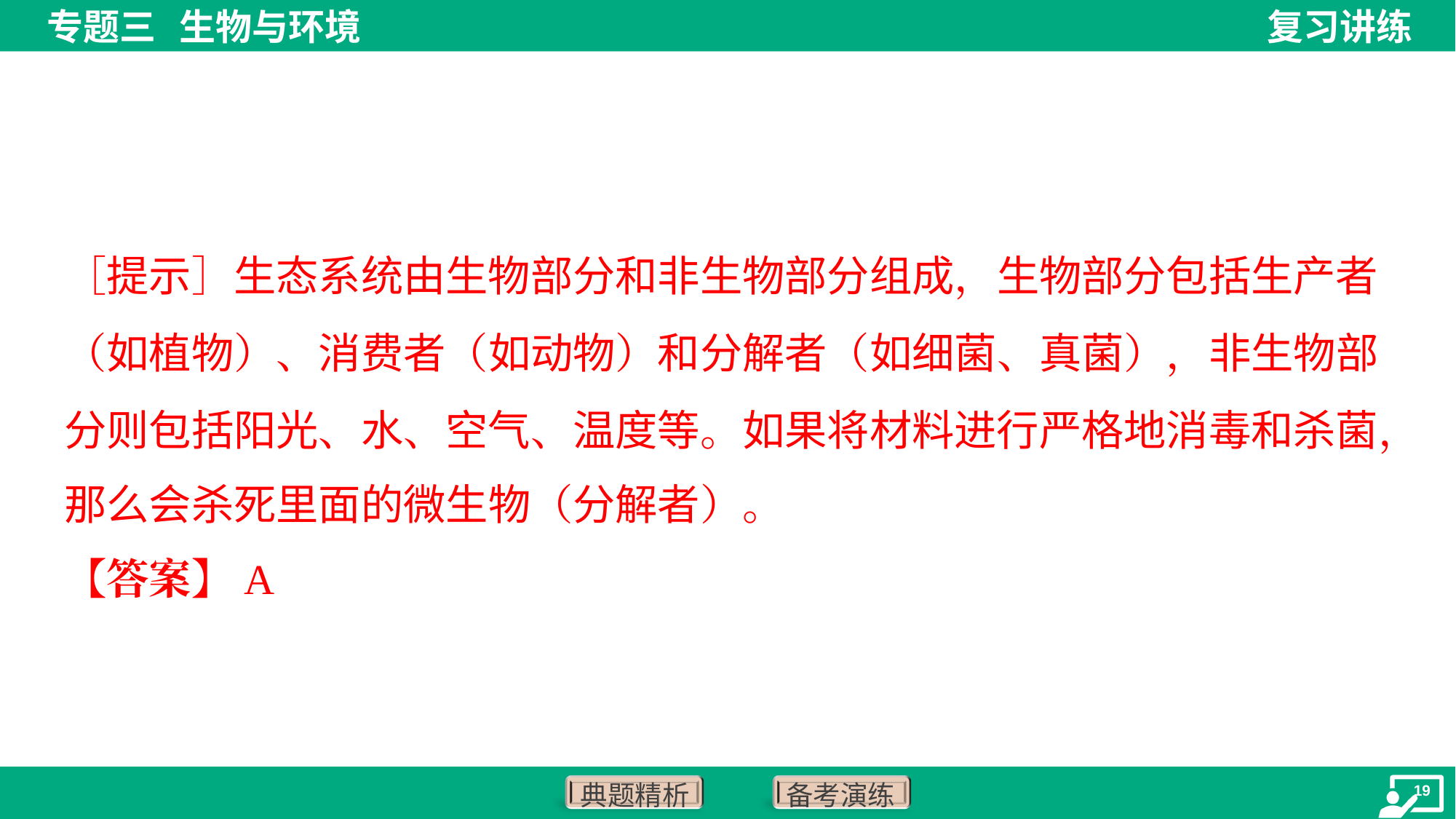

［提示］生态系统由生物部分和非生物部分组成，生物部分包括生产者
（如植物）、消费者（如动物）和分解者（如细菌、真菌），非生物部
分则包括阳光、水、空气、温度等。如果将材料进行严格地消毒和杀菌，
那么会杀死里面的微生物（分解者）。
【答案】A